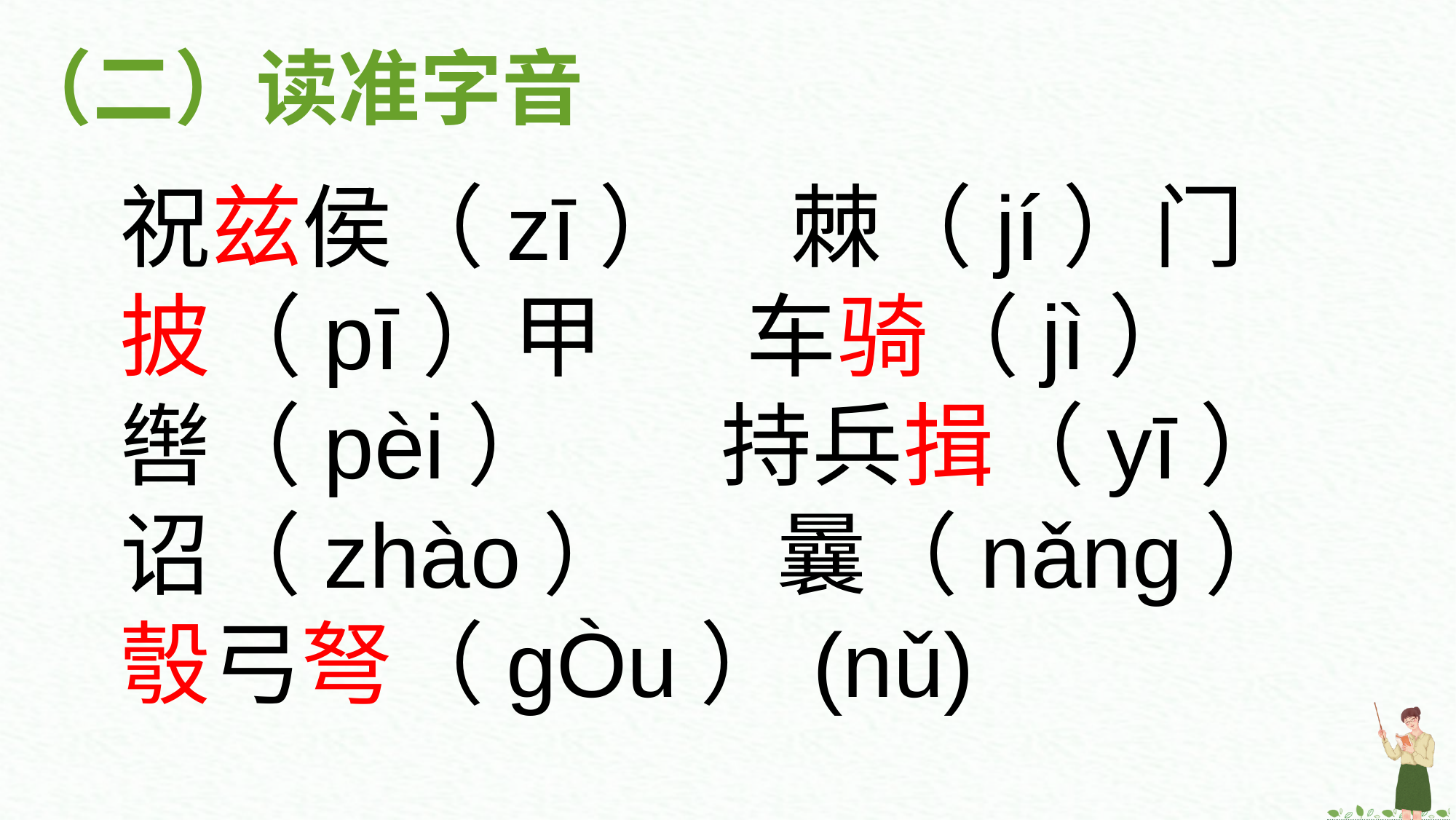

（二）读准字音
祝兹侯（zī）     棘（jí）门
披（pī）甲       车骑（jì）
辔（pèi）        持兵揖（yī）
诏（zhào）       曩（nǎng）
彀弓弩（gÒu）(nǔ)